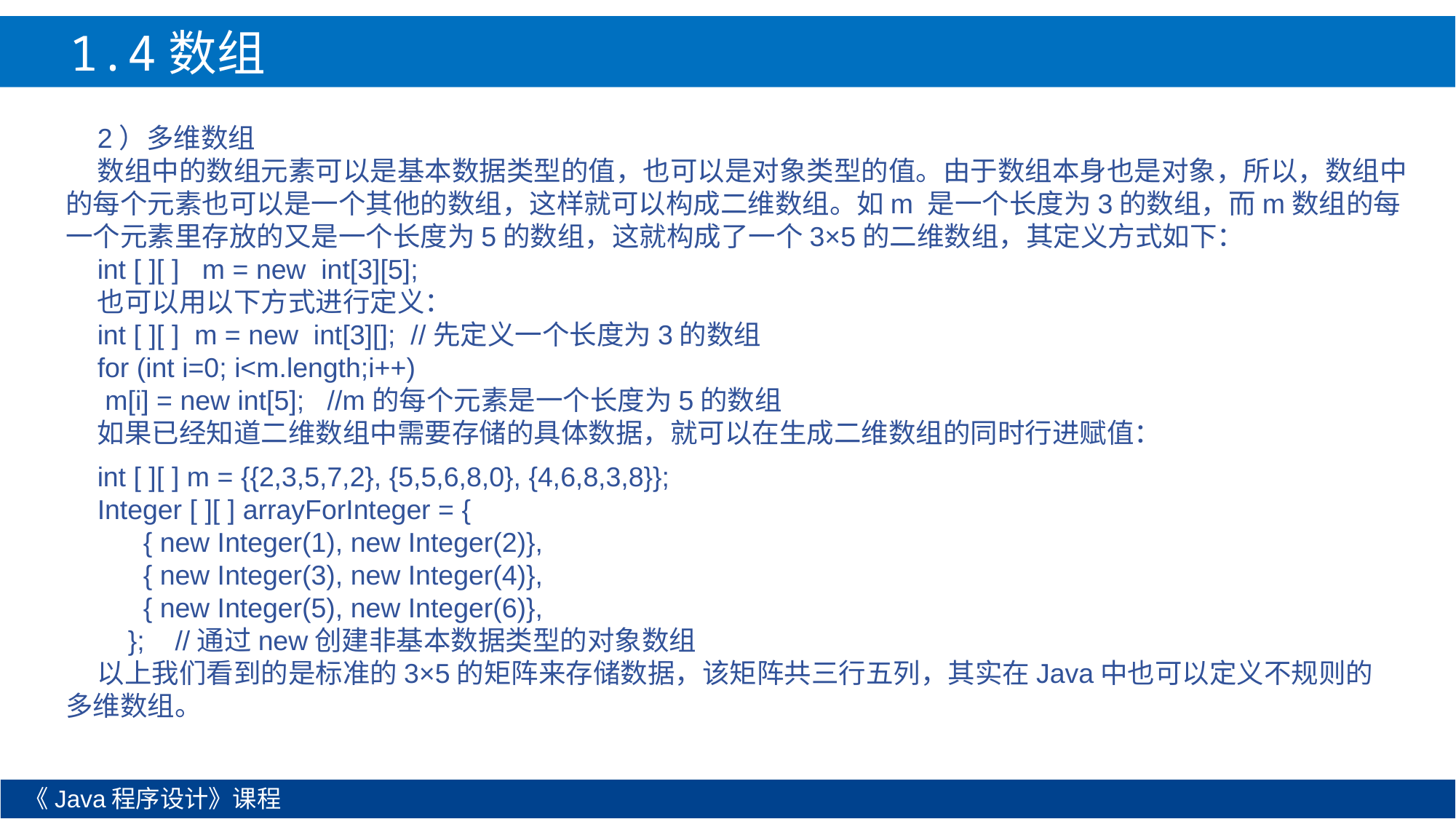

1.4数组
2）多维数组
数组中的数组元素可以是基本数据类型的值，也可以是对象类型的值。由于数组本身也是对象，所以，数组中的每个元素也可以是一个其他的数组，这样就可以构成二维数组。如m 是一个长度为3的数组，而m数组的每一个元素里存放的又是一个长度为5的数组，这就构成了一个3×5的二维数组，其定义方式如下：
int [ ][ ]   m = new  int[3][5];
也可以用以下方式进行定义：
int [ ][ ]  m = new  int[3][];  //先定义一个长度为3的数组
for (int i=0; i<m.length;i++)
 m[i] = new int[5];   //m的每个元素是一个长度为5的数组
如果已经知道二维数组中需要存储的具体数据，就可以在生成二维数组的同时行进赋值：
int [ ][ ] m = {{2,3,5,7,2}, {5,5,6,8,0}, {4,6,8,3,8}};
Integer [ ][ ] arrayForInteger = {
      { new Integer(1), new Integer(2)},
      { new Integer(3), new Integer(4)},
      { new Integer(5), new Integer(6)},
    };    //通过new创建非基本数据类型的对象数组
以上我们看到的是标准的3×5的矩阵来存储数据，该矩阵共三行五列，其实在Java中也可以定义不规则的多维数组。
《Java程序设计》课程